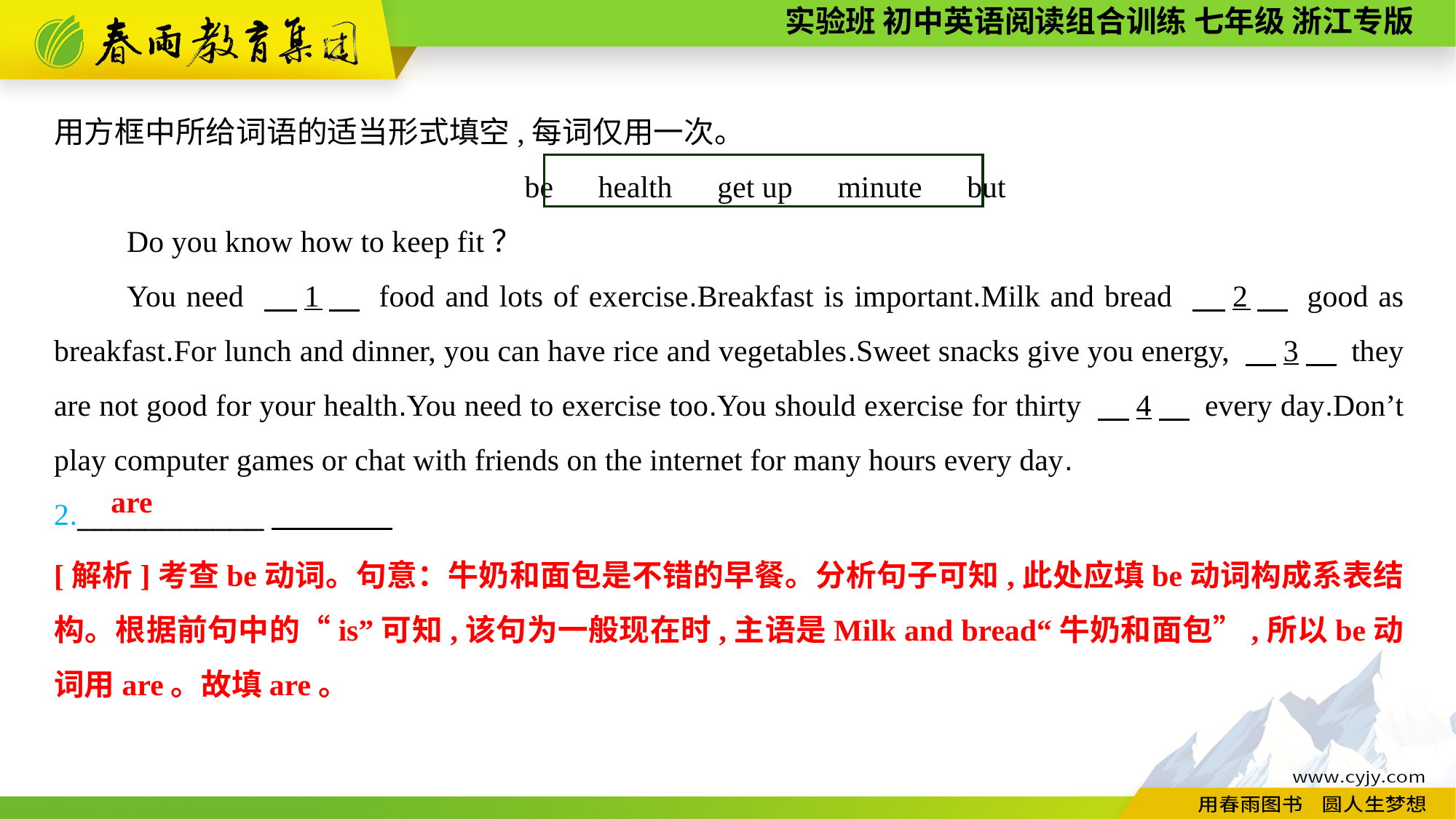

用方框中所给词语的适当形式填空,每词仅用一次。
be　health　get up　minute　but
Do you know how to keep fit？
You need 　1　 food and lots of exercise.Breakfast is important.Milk and bread 　2　 good as breakfast.For lunch and dinner, you can have rice and vegetables.Sweet snacks give you energy, 　3　 they are not good for your health.You need to exercise too.You should exercise for thirty 　4　 every day.Don’t play computer games or chat with friends on the internet for many hours every day.
2.___________

are
[解析]考查be动词。句意：牛奶和面包是不错的早餐。分析句子可知,此处应填be动词构成系表结构。根据前句中的“is”可知,该句为一般现在时,主语是Milk and bread“牛奶和面包”,所以be动词用are。故填are。